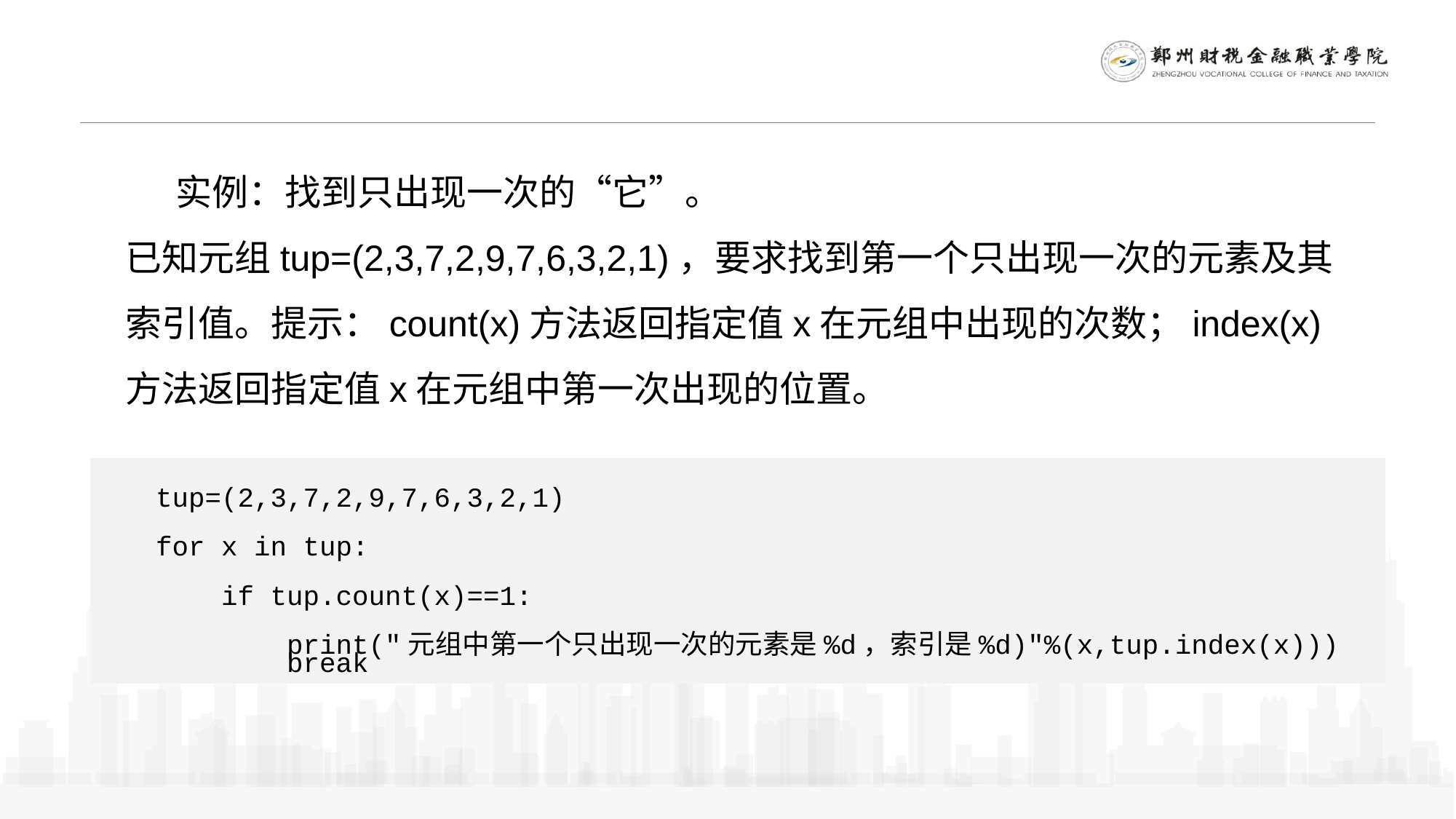

实例：找到只出现一次的“它”。
已知元组tup=(2,3,7,2,9,7,6,3,2,1)，要求找到第一个只出现一次的元素及其索引值。提示：count(x)方法返回指定值x在元组中出现的次数；index(x)方法返回指定值x在元组中第一次出现的位置。
tup=(2,3,7,2,9,7,6,3,2,1)
for x in tup:
    if tup.count(x)==1:
        print("元组中第一个只出现一次的元素是%d，索引是%d)"%(x,tup.index(x)))
        break